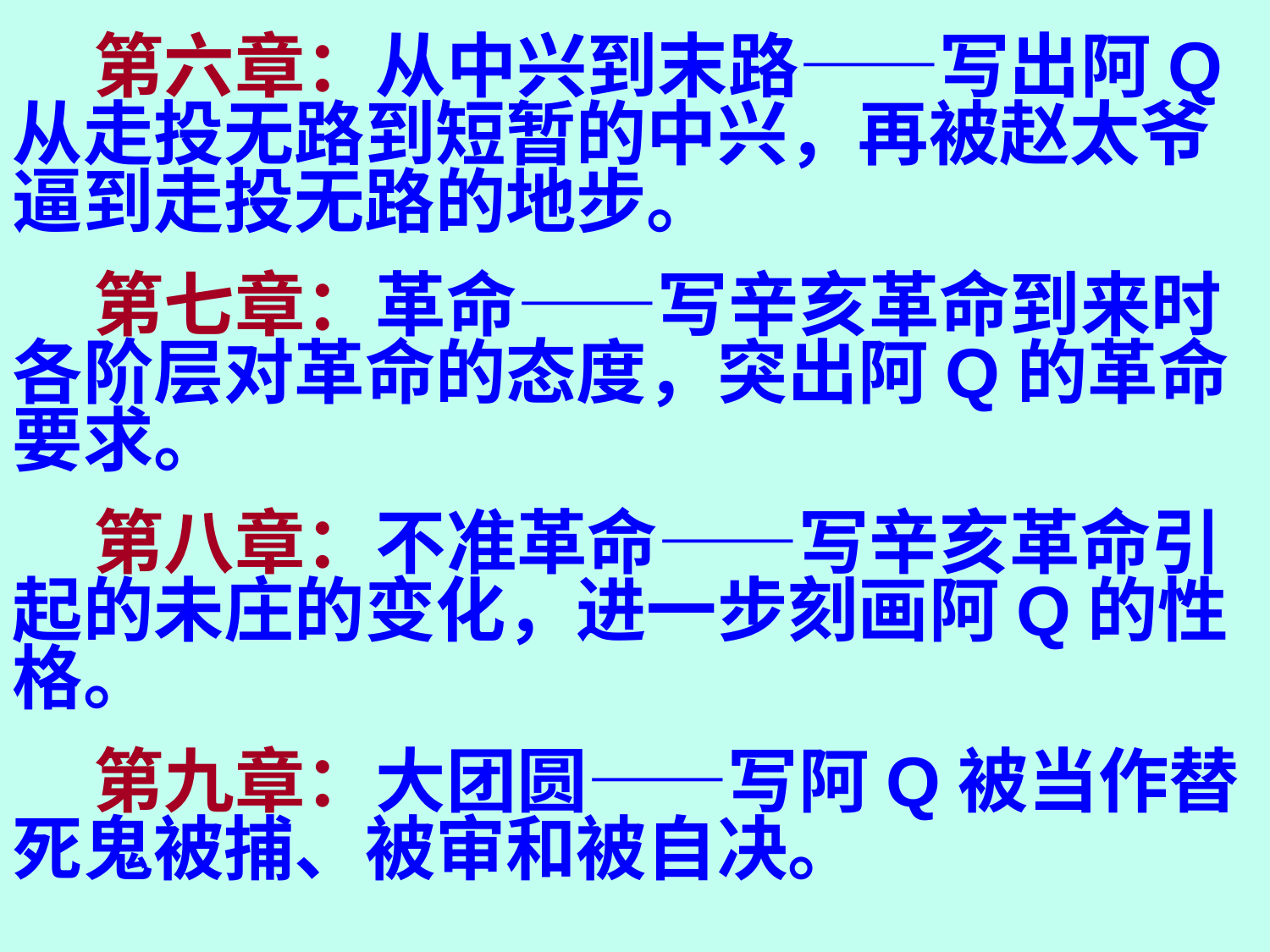

第六章：从中兴到末路——写出阿Q从走投无路到短暂的中兴，再被赵太爷逼到走投无路的地步。
    第七章：革命——写辛亥革命到来时各阶层对革命的态度，突出阿Q的革命要求。
    第八章：不准革命——写辛亥革命引起的未庄的变化，进一步刻画阿Q的性格。
    第九章：大团圆——写阿Q被当作替死鬼被捕、被审和被自决。